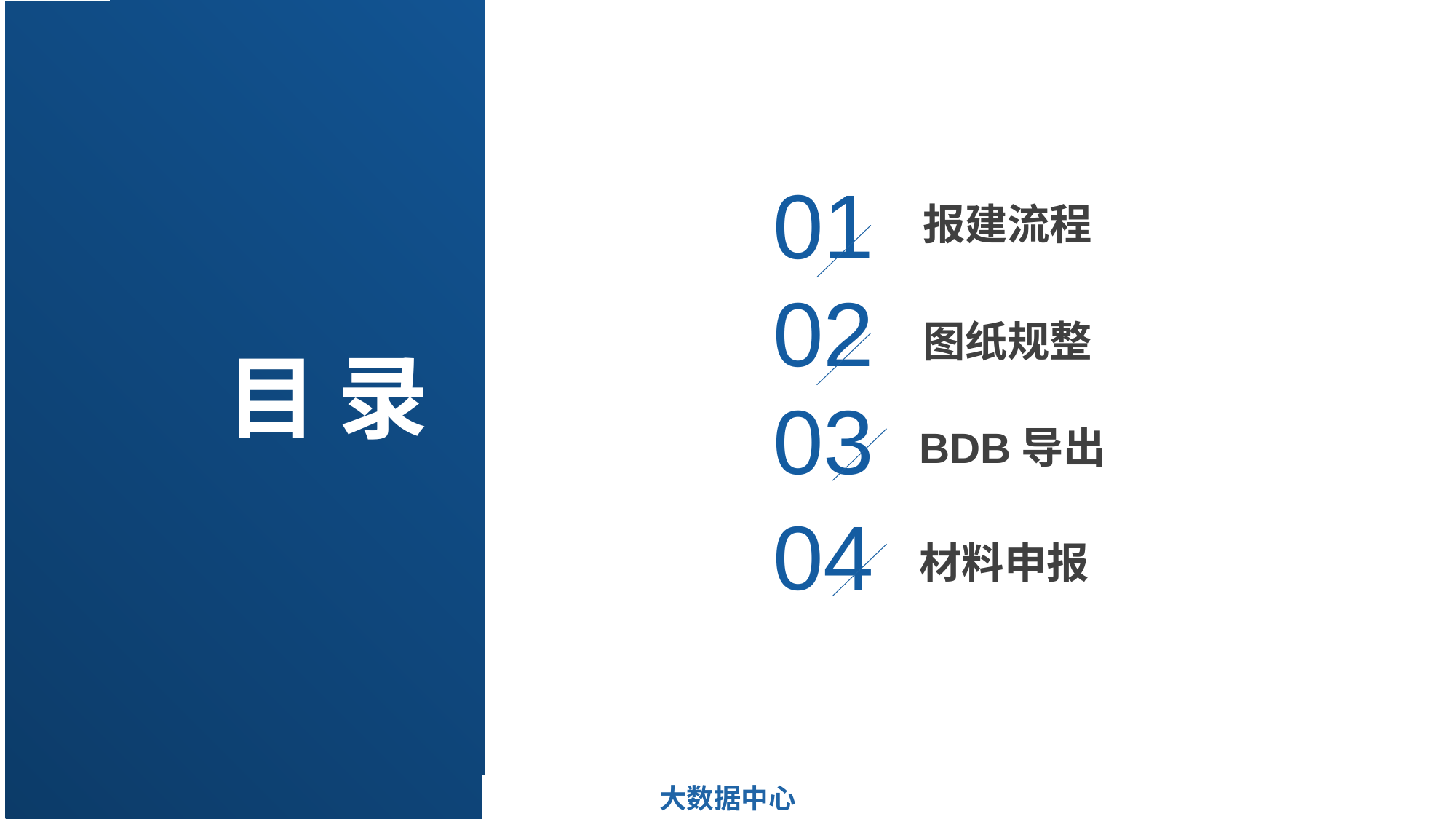

01
报建流程
02
图纸规整
目 录
03
BDB导出
04
材料申报
大数据中心